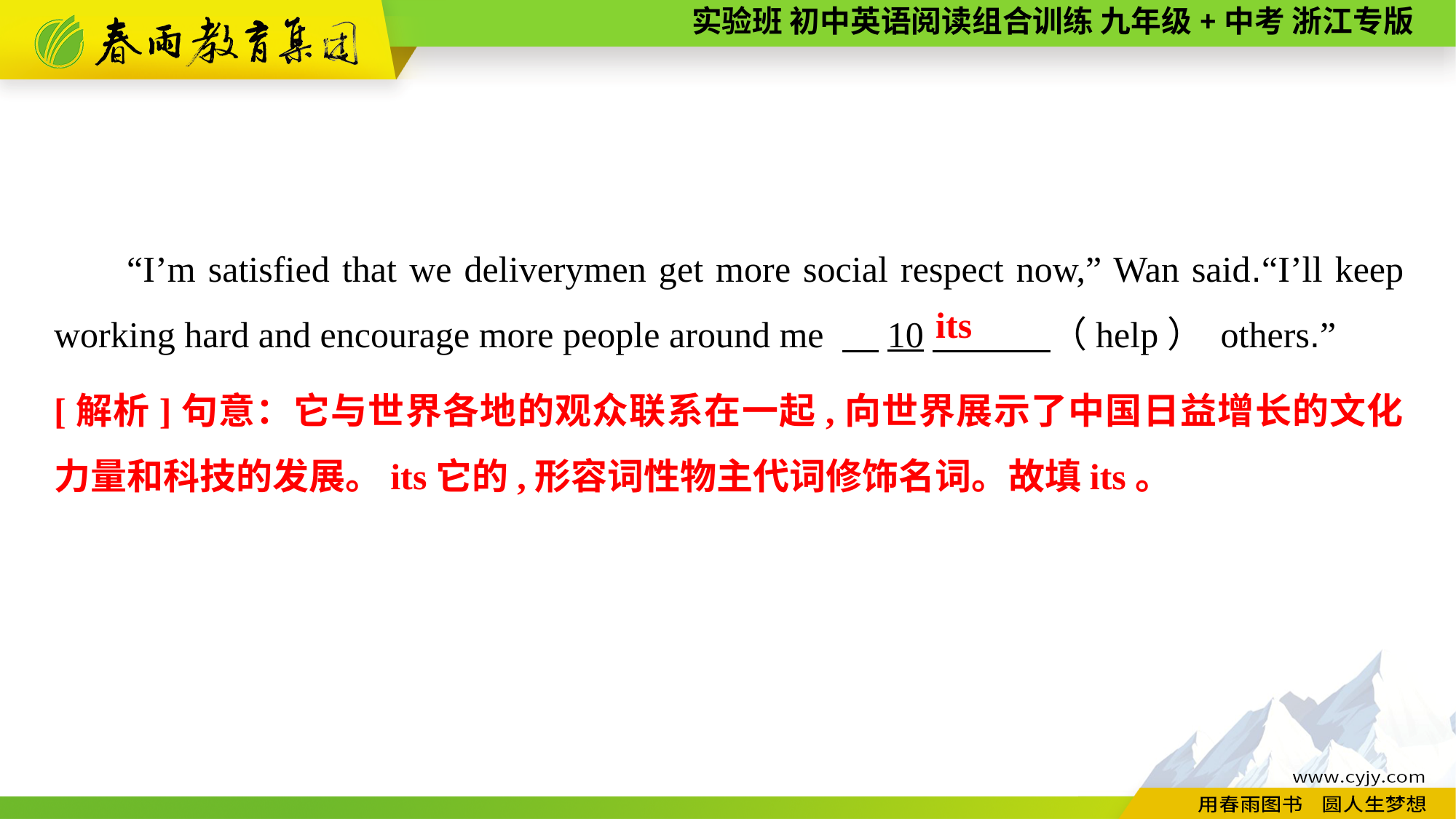

“I’m satisfied that we deliverymen get more social respect now,” Wan said.“I’ll keep working hard and encourage more people around me 　10　          （help） others.”
its
[解析]句意：它与世界各地的观众联系在一起,向世界展示了中国日益增长的文化力量和科技的发展。its它的,形容词性物主代词修饰名词。故填its。